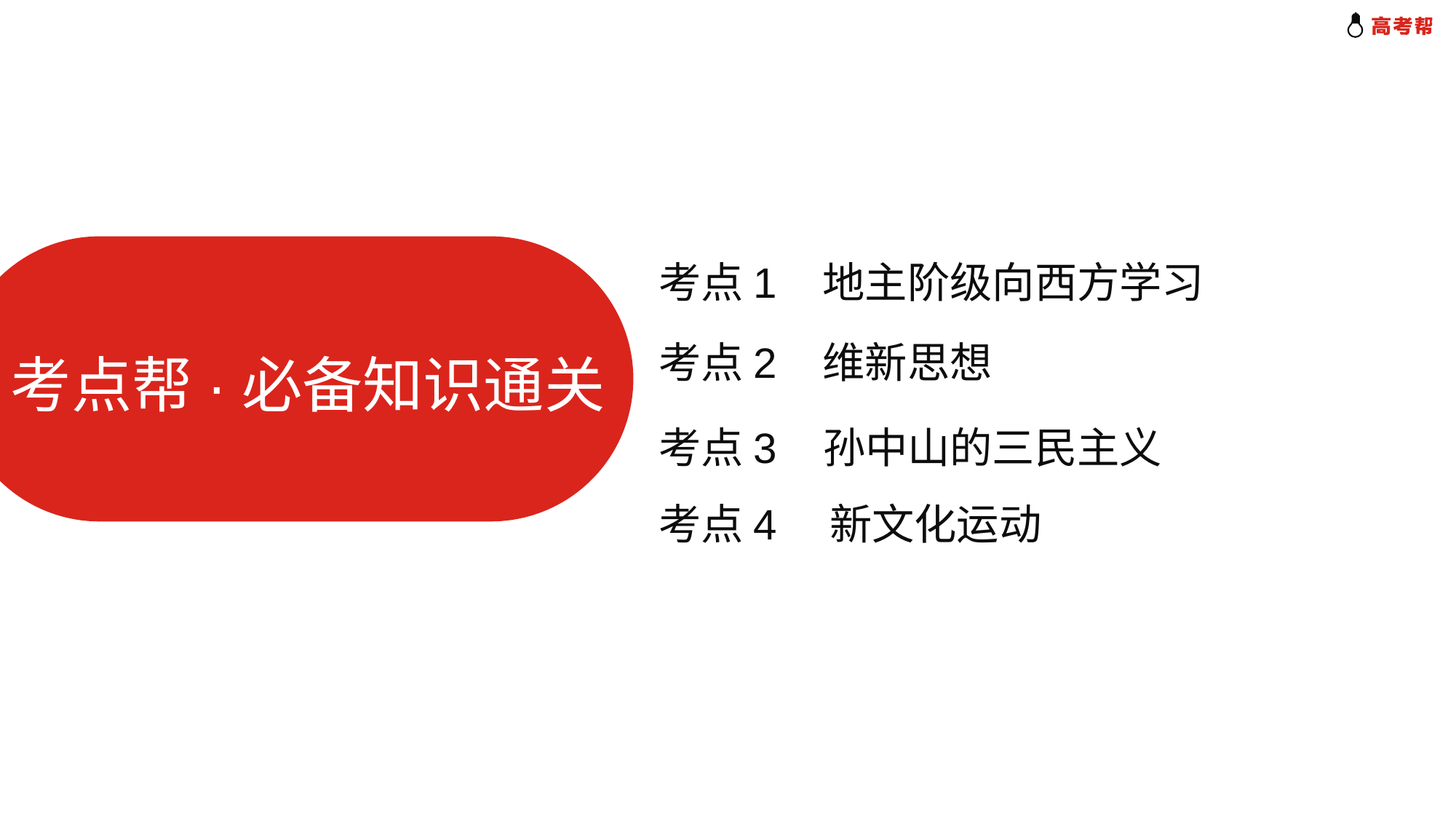

考点1   地主阶级向西方学习
考点2   维新思想
考点帮·必备知识通关

考点3   孙中山的三民主义
考点4　新文化运动